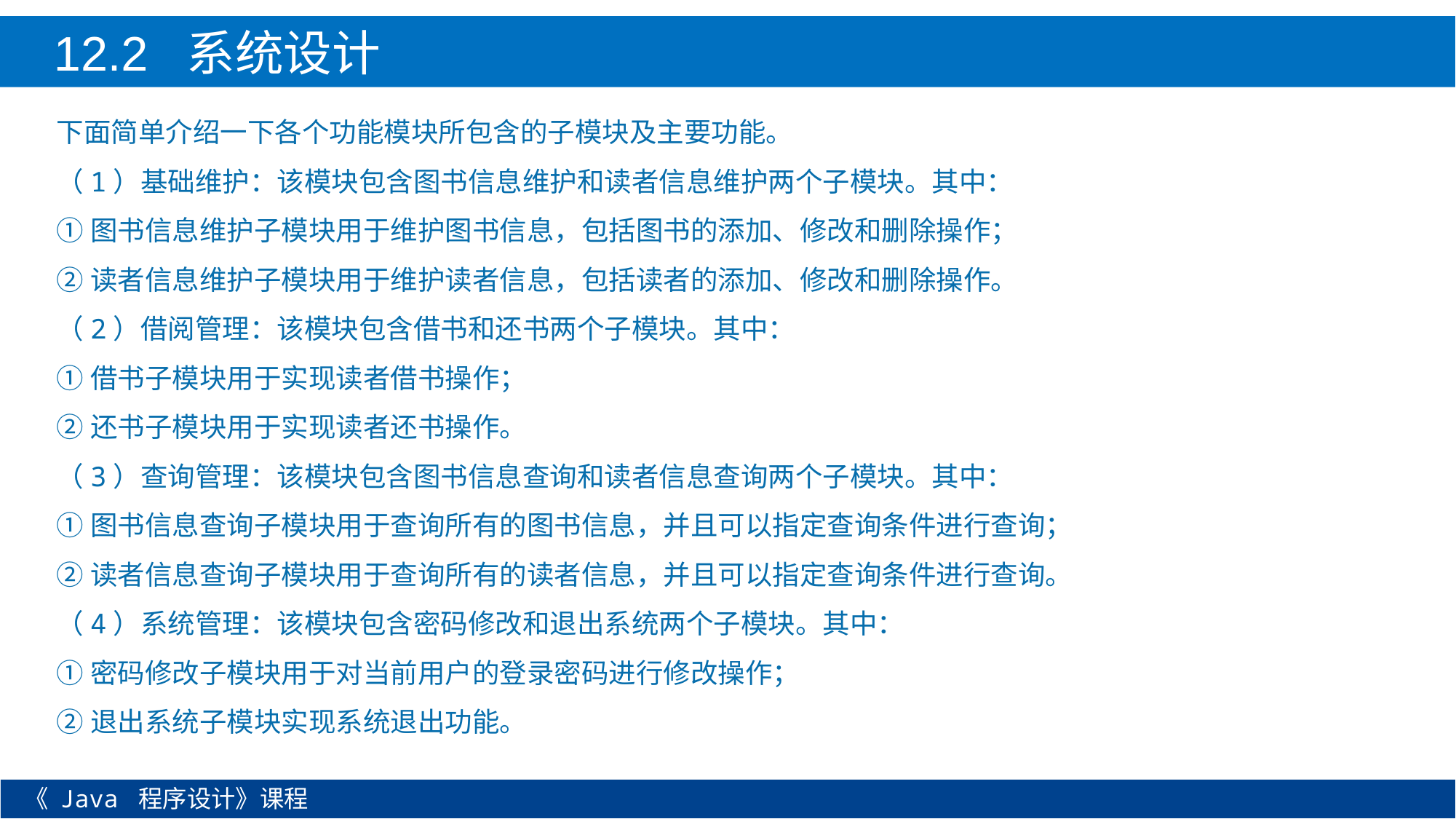

12.2  系统设计
下面简单介绍一下各个功能模块所包含的子模块及主要功能。
（1）基础维护：该模块包含图书信息维护和读者信息维护两个子模块。其中：
①图书信息维护子模块用于维护图书信息，包括图书的添加、修改和删除操作；
②读者信息维护子模块用于维护读者信息，包括读者的添加、修改和删除操作。
（2）借阅管理：该模块包含借书和还书两个子模块。其中：
①借书子模块用于实现读者借书操作；
②还书子模块用于实现读者还书操作。
（3）查询管理：该模块包含图书信息查询和读者信息查询两个子模块。其中：
①图书信息查询子模块用于查询所有的图书信息，并且可以指定查询条件进行查询；
②读者信息查询子模块用于查询所有的读者信息，并且可以指定查询条件进行查询。
（4）系统管理：该模块包含密码修改和退出系统两个子模块。其中：
①密码修改子模块用于对当前用户的登录密码进行修改操作；
②退出系统子模块实现系统退出功能。
《 Java 程序设计》课程